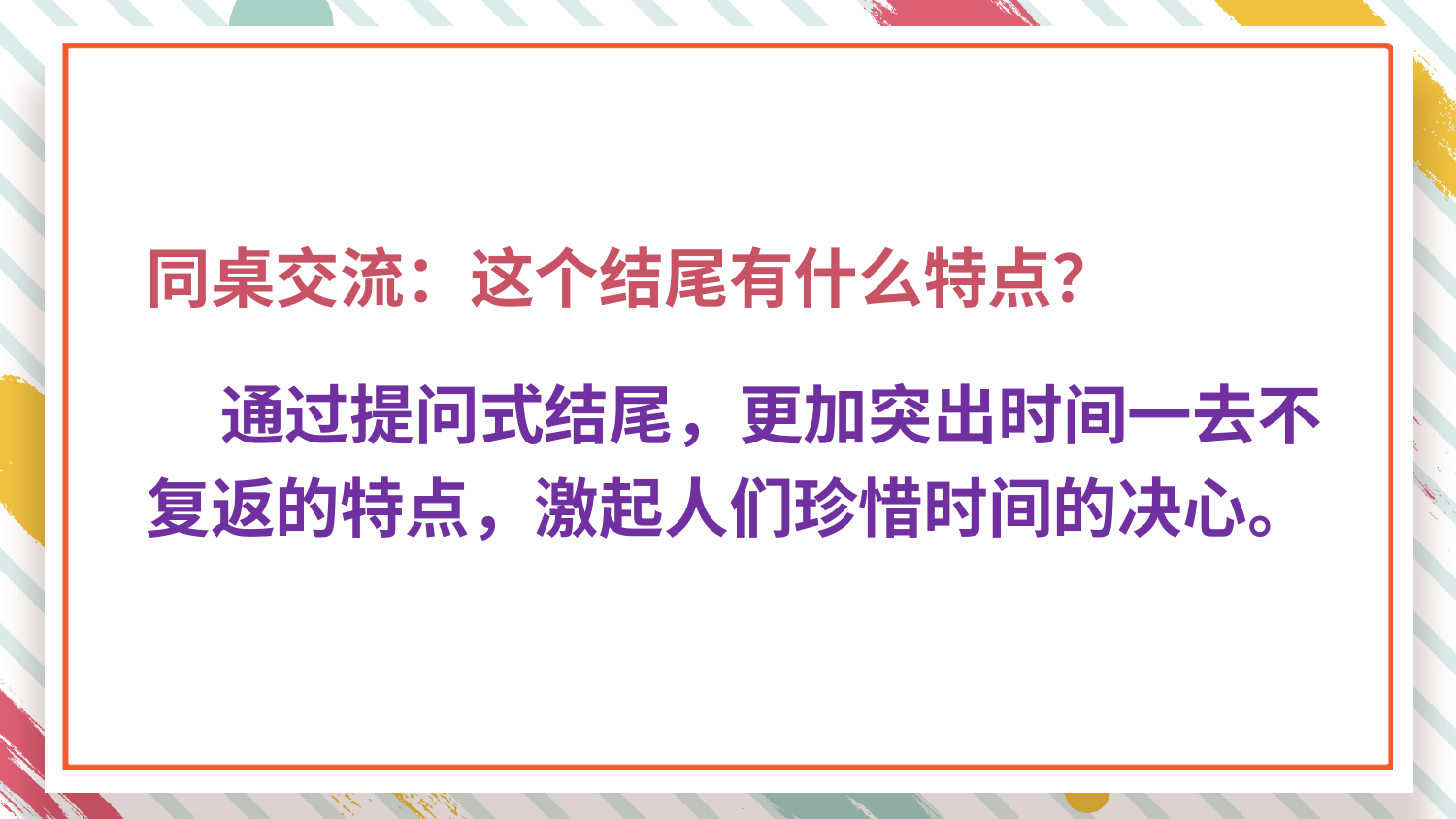

同桌交流：这个结尾有什么特点？
    通过提问式结尾，更加突出时间一去不复返的特点，激起人们珍惜时间的决心。